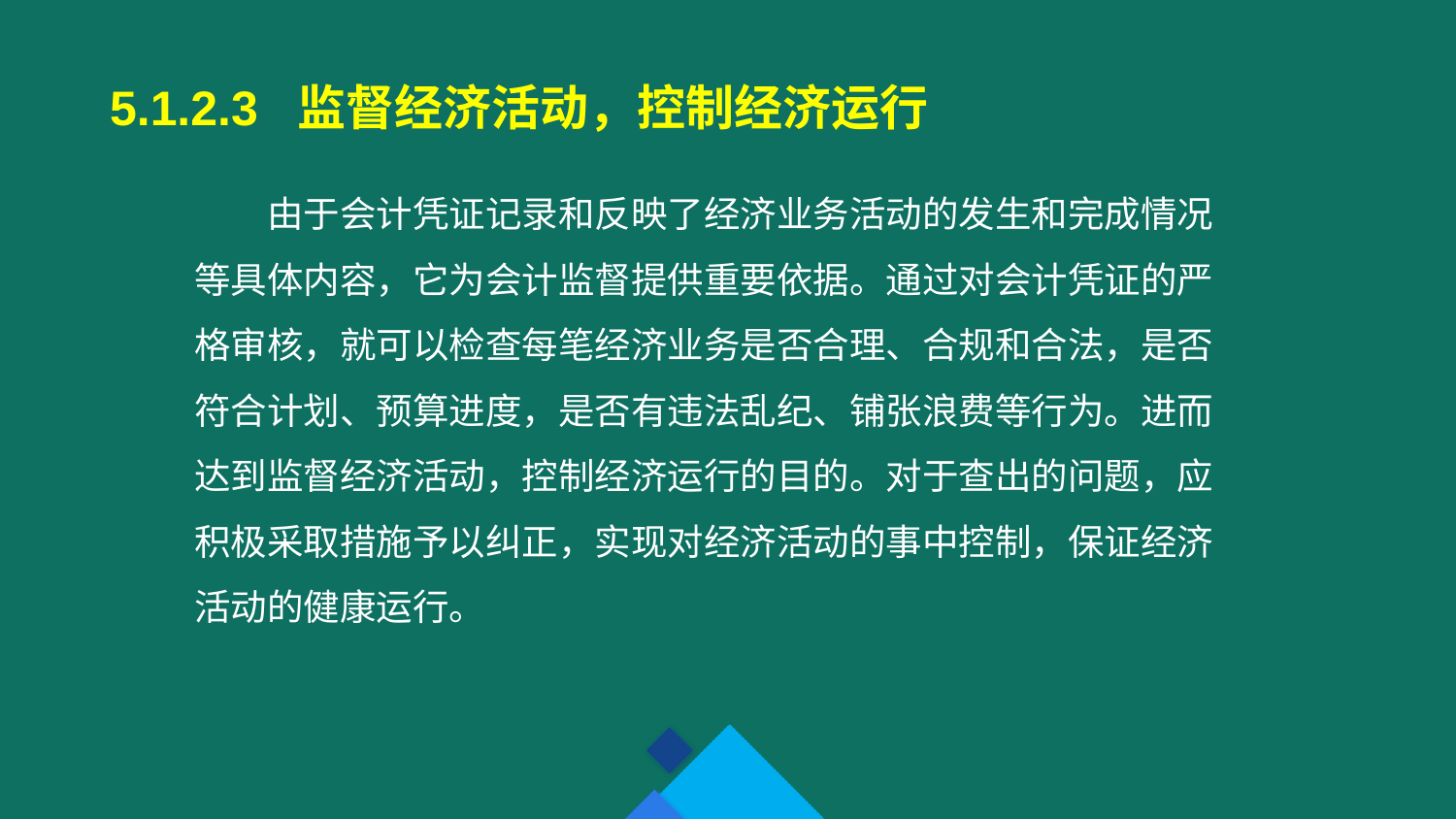

5.1.2.3  监督经济活动，控制经济运行
由于会计凭证记录和反映了经济业务活动的发生和完成情况等具体内容，它为会计监督提供重要依据。通过对会计凭证的严格审核，就可以检查每笔经济业务是否合理、合规和合法，是否符合计划、预算进度，是否有违法乱纪、铺张浪费等行为。进而达到监督经济活动，控制经济运行的目的。对于查出的问题，应积极采取措施予以纠正，实现对经济活动的事中控制，保证经济活动的健康运行。